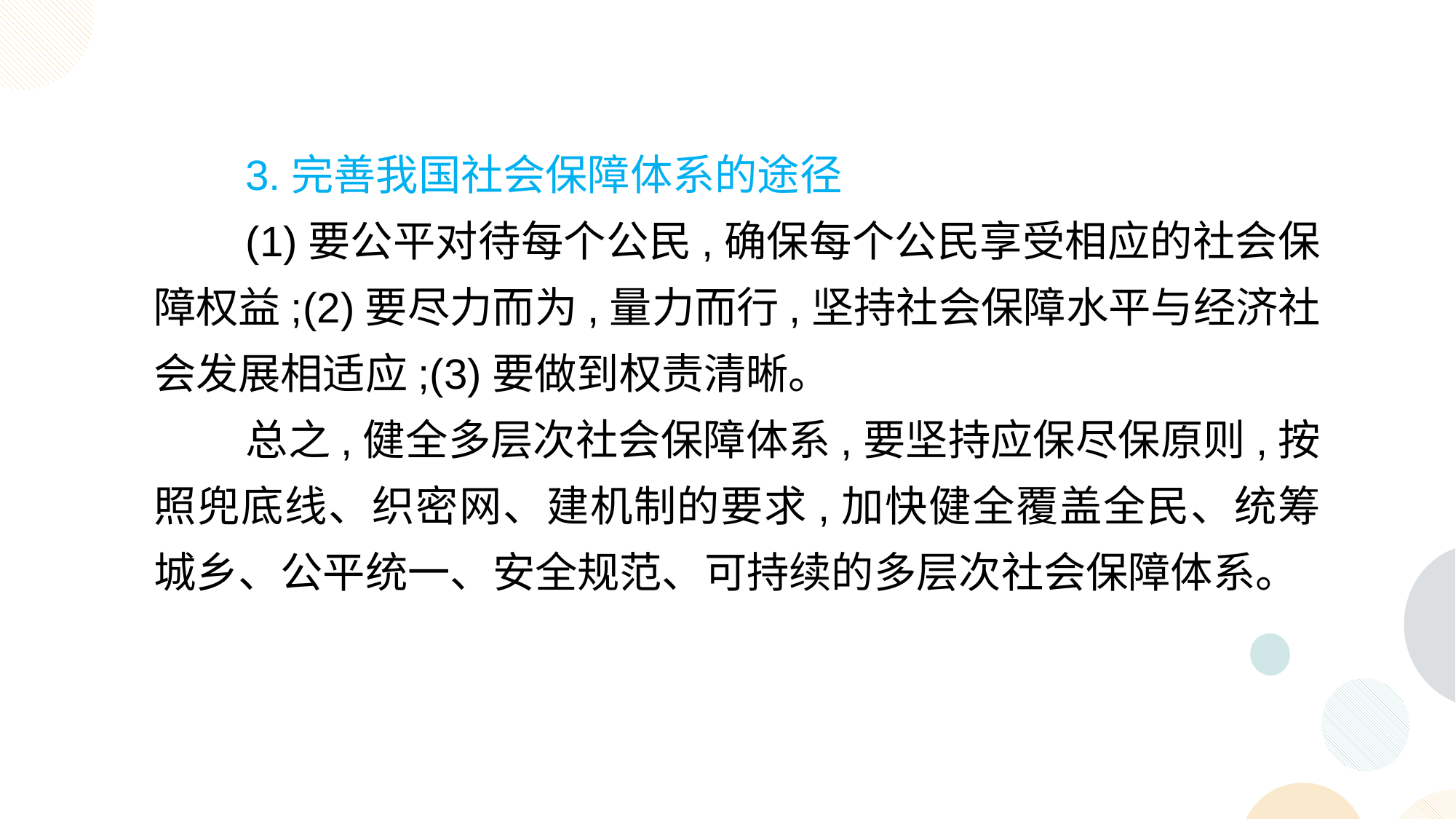

3.完善我国社会保障体系的途径
(1)要公平对待每个公民,确保每个公民享受相应的社会保障权益;(2)要尽力而为,量力而行,坚持社会保障水平与经济社会发展相适应;(3)要做到权责清晰。
总之,健全多层次社会保障体系,要坚持应保尽保原则,按照兜底线、织密网、建机制的要求,加快健全覆盖全民、统筹城乡、公平统一、安全规范、可持续的多层次社会保障体系。